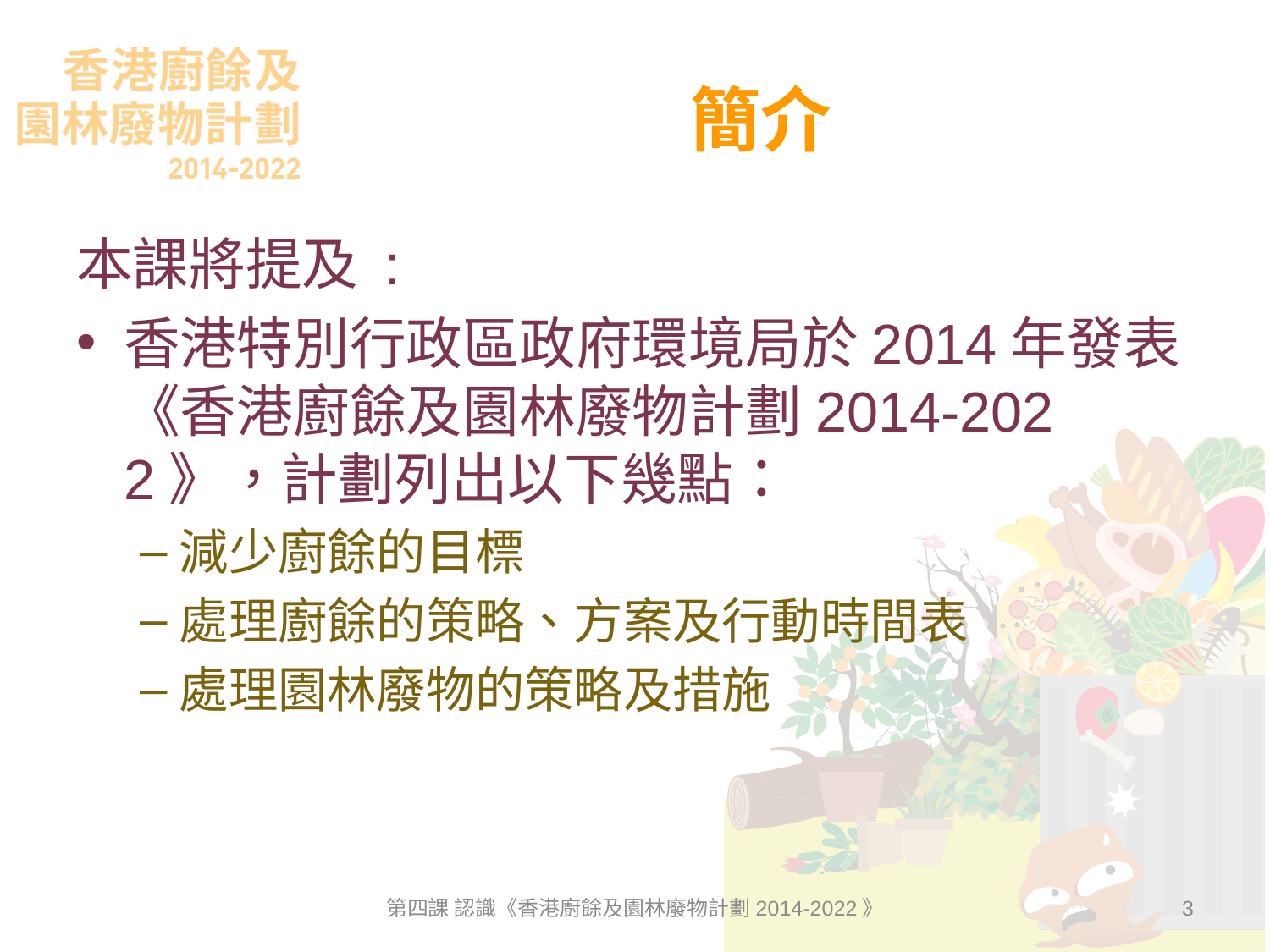

# 簡介
本課將提及 :
香港特別行政區政府環境局於2014年發表《香港廚餘及園林廢物計劃2014-2022》，計劃列出以下幾點：
減少廚餘的目標
處理廚餘的策略、方案及行動時間表
處理園林廢物的策略及措施
第四課 認識《香港廚餘及園林廢物計劃2014-2022》
3